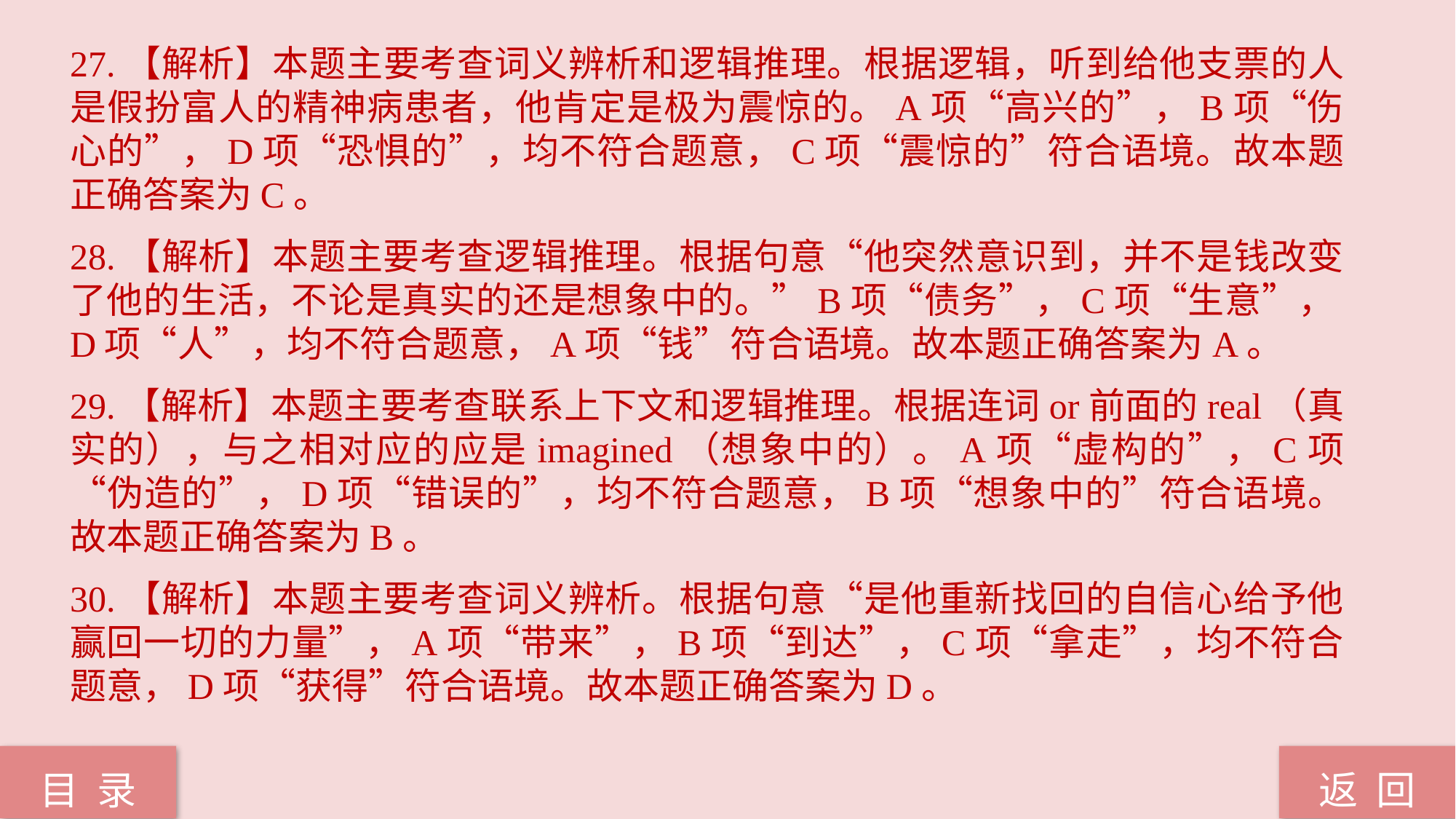

27.【解析】本题主要考查词义辨析和逻辑推理。根据逻辑，听到给他支票的人是假扮富人的精神病患者，他肯定是极为震惊的。A项“高兴的”，B项“伤心的”，D项“恐惧的”，均不符合题意，C项“震惊的”符合语境。故本题正确答案为C。
28.【解析】本题主要考查逻辑推理。根据句意“他突然意识到，并不是钱改变了他的生活，不论是真实的还是想象中的。”B项“债务”，C项“生意”，D项“人”，均不符合题意，A项“钱”符合语境。故本题正确答案为A。
29.【解析】本题主要考查联系上下文和逻辑推理。根据连词or前面的real（真实的），与之相对应的应是imagined（想象中的）。A项“虚构的”，C项“伪造的”，D项“错误的”，均不符合题意，B项“想象中的”符合语境。故本题正确答案为B。
30.【解析】本题主要考查词义辨析。根据句意“是他重新找回的自信心给予他赢回一切的力量”，A项“带来”，B项“到达”，C项“拿走”，均不符合题意，D项“获得”符合语境。故本题正确答案为D。
返  回